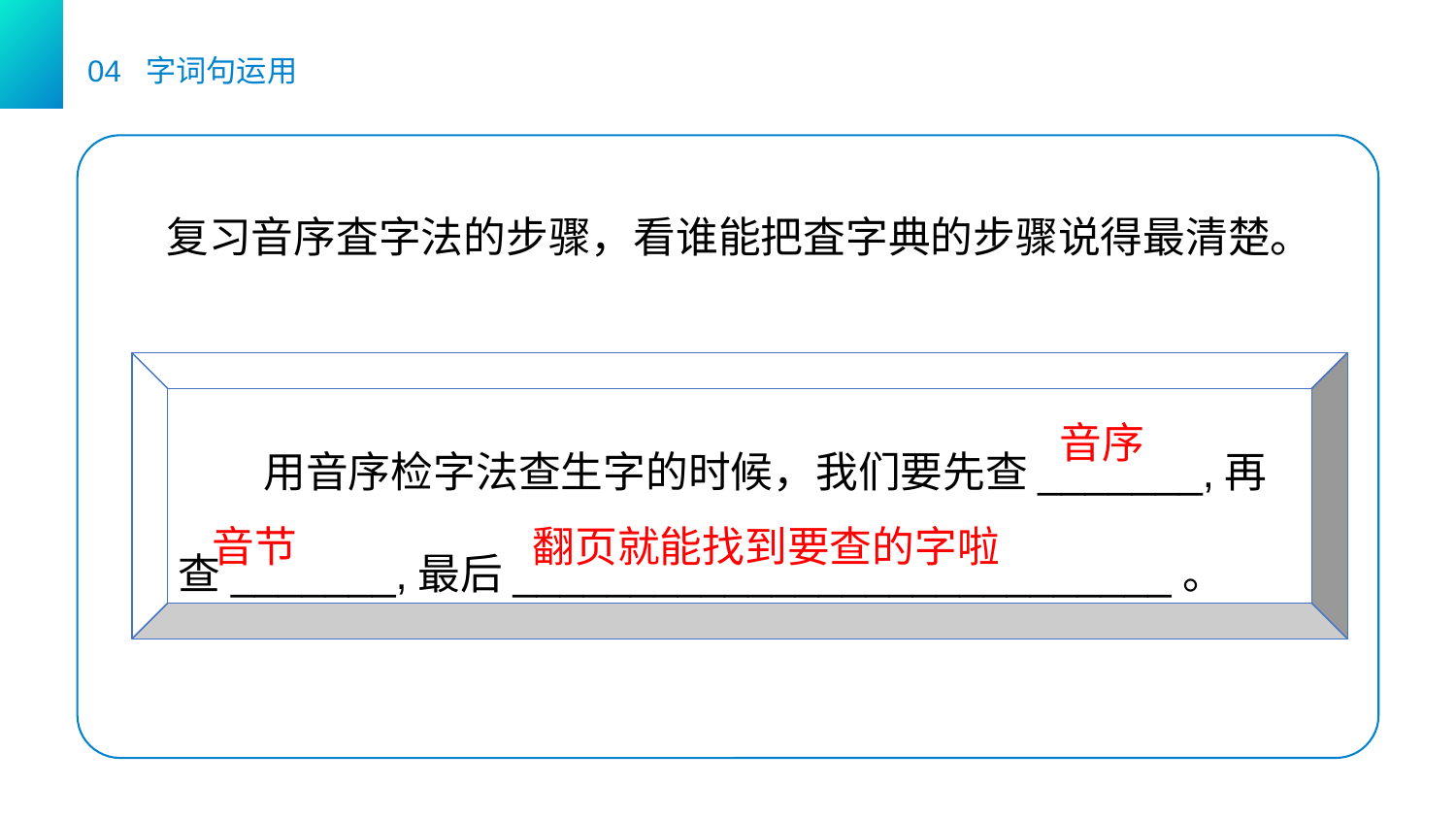

04  字词句运用

复习音序査字法的步骤，看谁能把査字典的步骤说得最清楚。
用音序检字法查生字的时候，我们要先查_______,再查_______,最后____________________________。
音序
音节
翻页就能找到要查的字啦